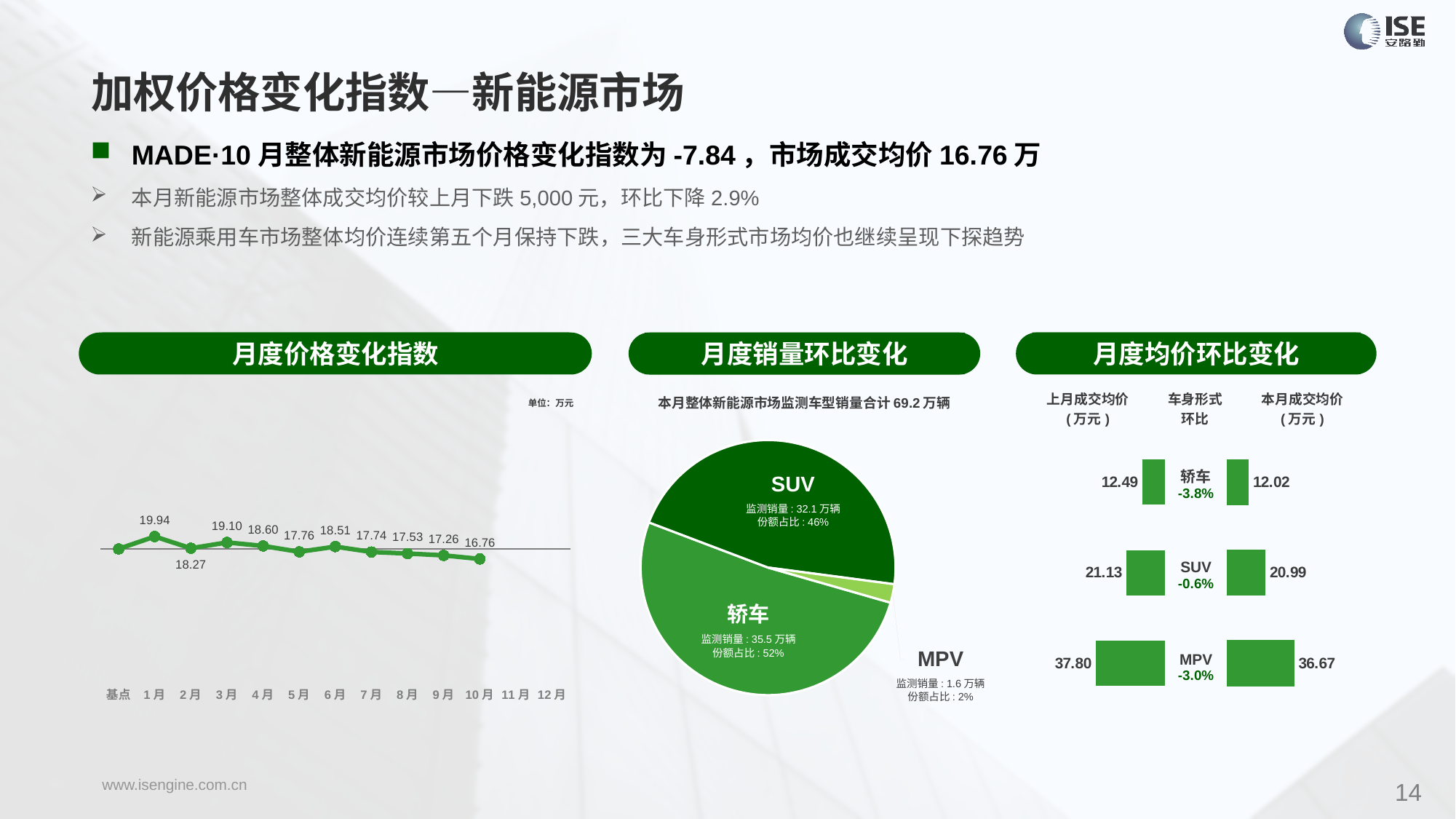

加权价格变化指数—新能源市场
MADE·10月整体新能源市场价格变化指数为-7.84，市场成交均价16.76万
本月新能源市场整体成交均价较上月下跌5,000元，环比下降2.9%
新能源乘用车市场整体均价连续第五个月保持下跌，三大车身形式市场均价也继续呈现下探趋势
月度价格变化指数

月度均价环比变化

月度销量环比变化

### Chart

| Category | Y2023 |
|---|---|
| 基点 | 0.0 |
| 1月 | 9.68 |
| 2月 | 0.51 |
| 3月 | 5.06 |
| 4月 | 2.33 |
| 5月 | -2.2949484012629418 |
| 6月 | 1.79 |
| 7月 | -2.41 |
| 8月 | -3.61 |
| 9月 | -5.08 |
| 10月 | -7.84 |
| 11月 | None |
| 12月 | None |
本月整体新能源市场监测车型销量合计69.2万辆
| 上月成交均价 (万元) | 车身形式 环比 | 本月成交均价 (万元) |
| --- | --- | --- |
单位：万元

### Chart

| Category | 车身市场 |
|---|---|
| 轿车 | 355044.0 |
| SUV | 320484.0 |
| MPV | 16297.0 |
| 轿车 -3.8% |
| --- |
| SUV -0.6% |
| MPV -3.0% |

### Chart

| Category | 成交均价 |
|---|---|
| 轿车 | 12.49 |
| SUV | 21.13 |
| MPV | 37.8 |

### Chart

| Category | 成交均价 |
|---|---|
| 轿车 | 12.01823371187809 |
| SUV | 20.991501603824332 |
| MPV | 36.6744621709475 |
SUV
监测销量: 32.1万辆
份额占比: 46%
轿车
监测销量: 35.5万辆
份额占比: 52%
MPV
监测销量: 1.6万辆
份额占比: 2%
14